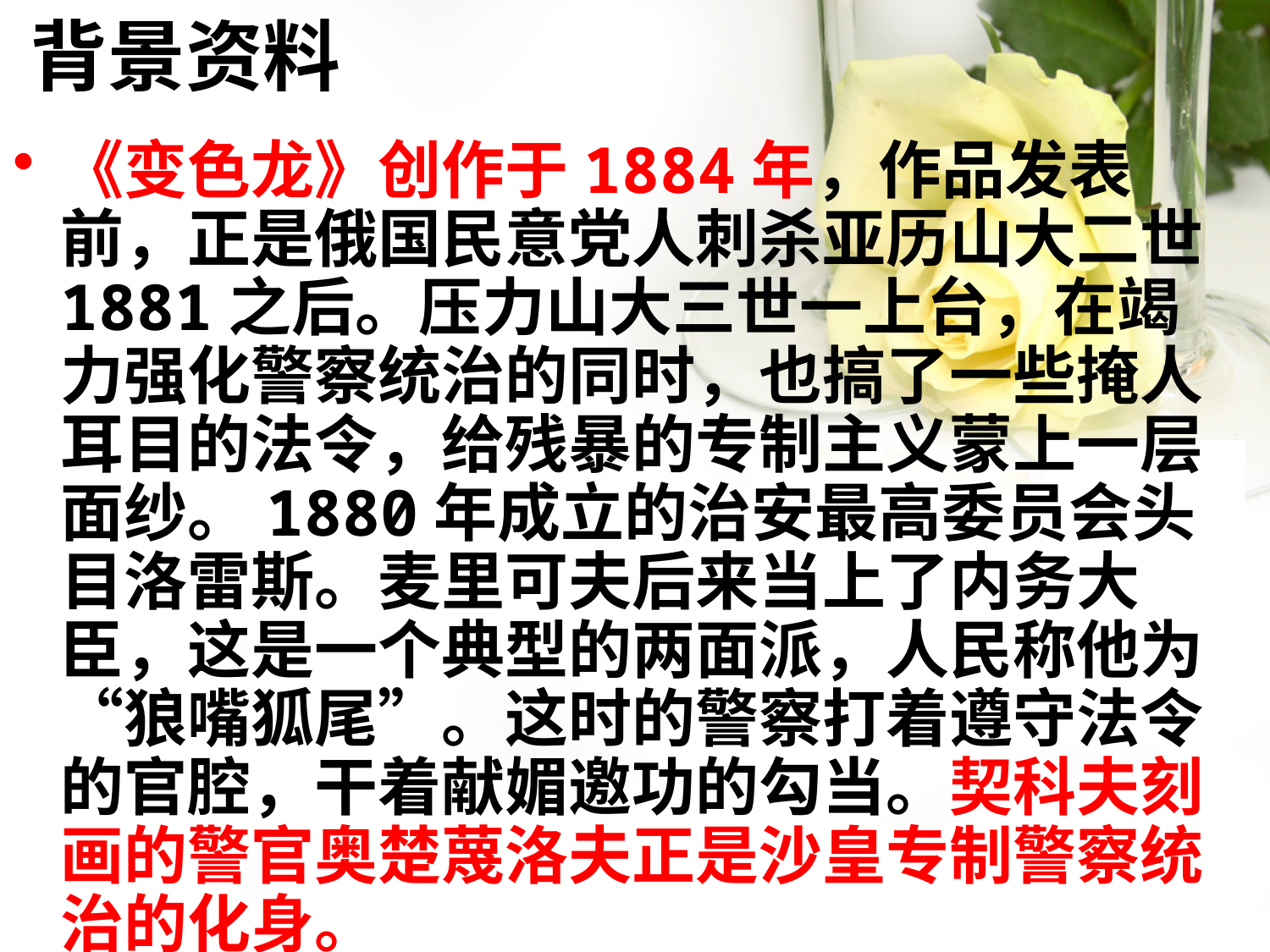

# 背景资料
《变色龙》创作于1884年，作品发表前，正是俄国民意党人刺杀亚历山大二世1881之后。压力山大三世一上台，在竭力强化警察统治的同时，也搞了一些掩人耳目的法令，给残暴的专制主义蒙上一层面纱。1880年成立的治安最高委员会头目洛雷斯。麦里可夫后来当上了内务大臣，这是一个典型的两面派，人民称他为“狼嘴狐尾”。这时的警察打着遵守法令的官腔，干着献媚邀功的勾当。契科夫刻画的警官奥楚蔑洛夫正是沙皇专制警察统治的化身。